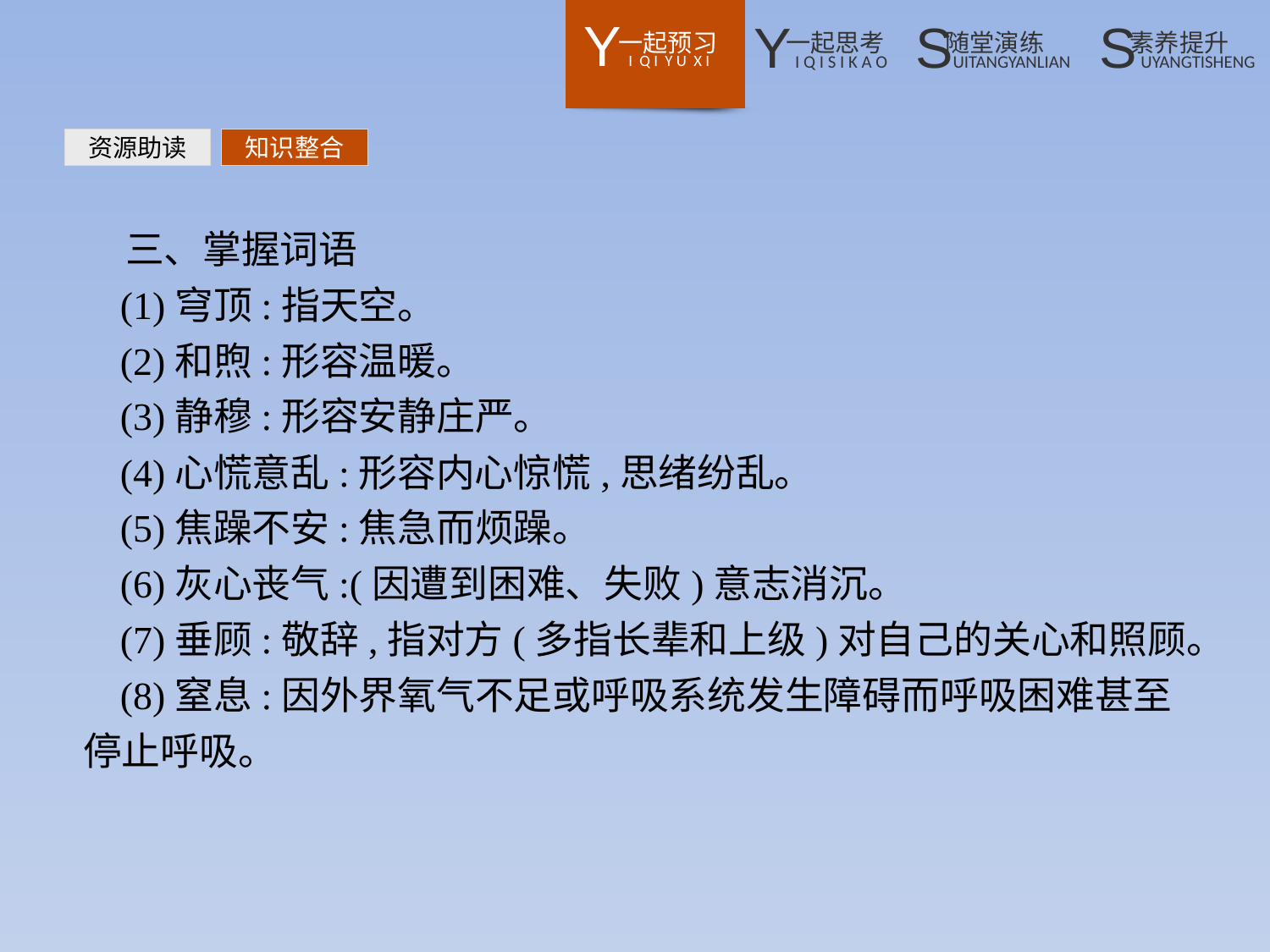

资源助读
知识整合
三、掌握词语
(1)穹顶:指天空。
(2)和煦:形容温暖。
(3)静穆:形容安静庄严。
(4)心慌意乱:形容内心惊慌,思绪纷乱。
(5)焦躁不安:焦急而烦躁。
(6)灰心丧气:(因遭到困难、失败)意志消沉。
(7)垂顾:敬辞,指对方(多指长辈和上级)对自己的关心和照顾。
(8)窒息:因外界氧气不足或呼吸系统发生障碍而呼吸困难甚至停止呼吸。